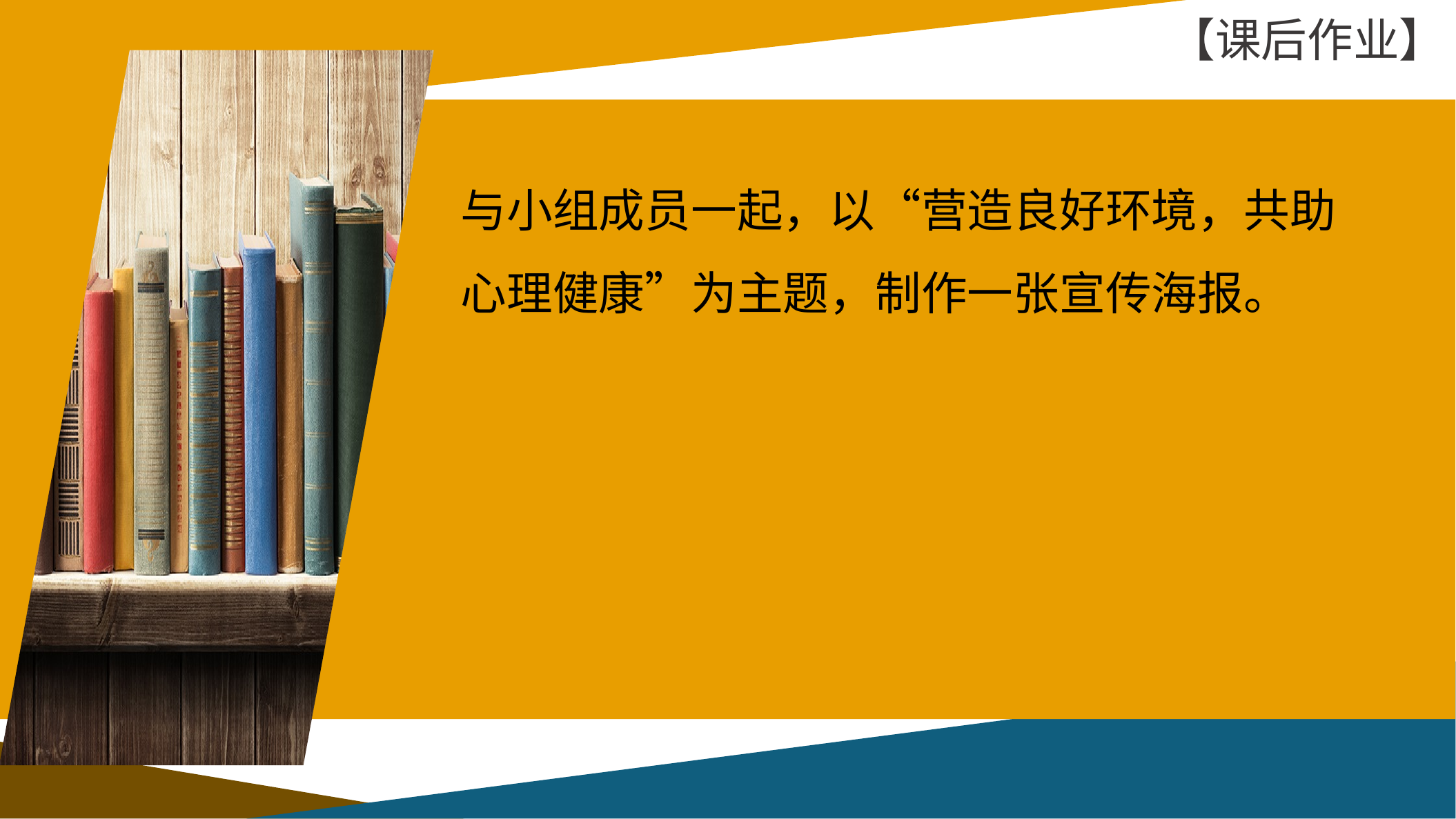

【课后作业】

与小组成员一起，以“营造良好环境，共助心理健康”为主题，制作一张宣传海报。